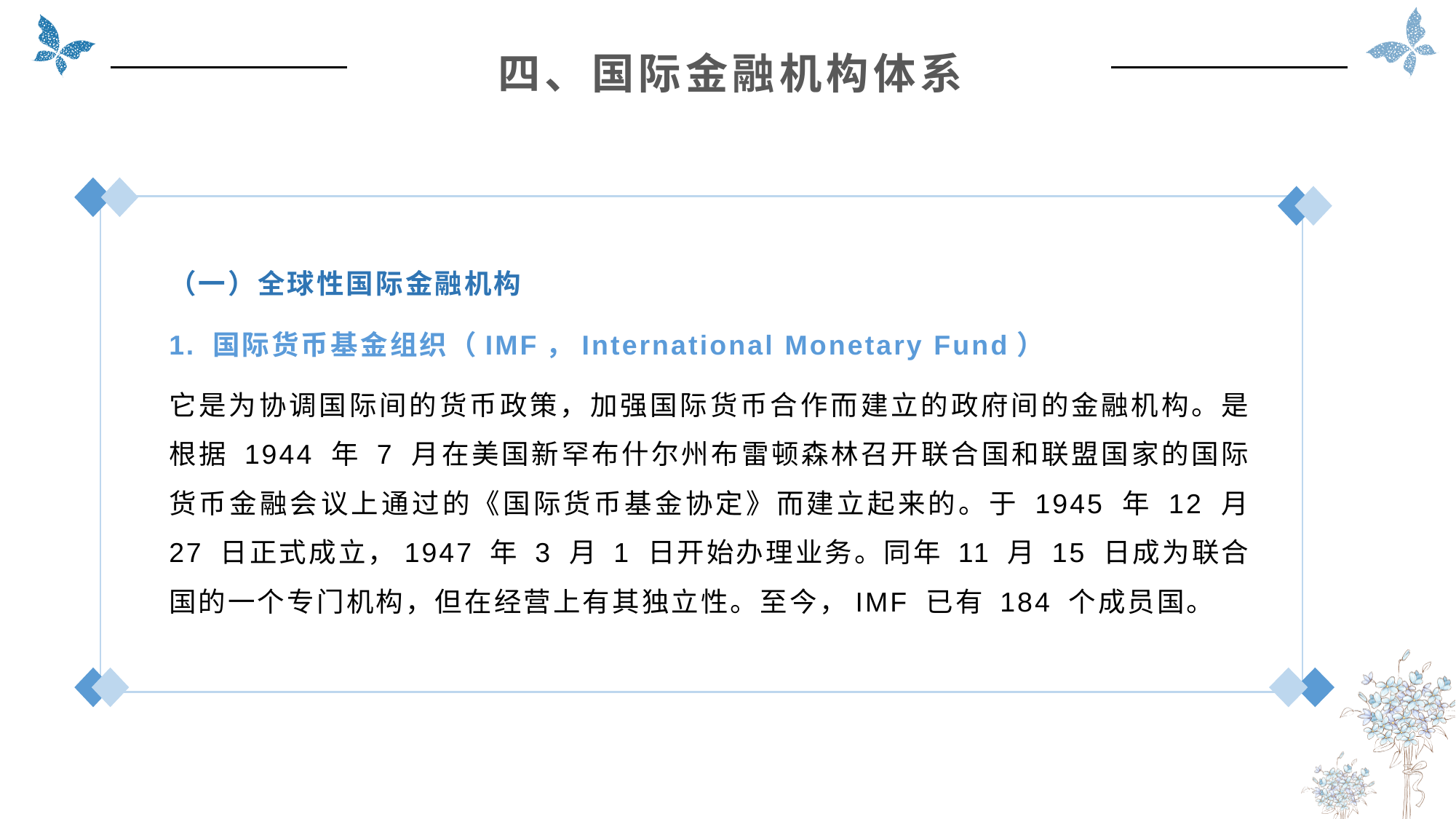

四、国际金融机构体系

（一）全球性国际金融机构
1. 国际货币基金组织（IMF，International Monetary Fund）
它是为协调国际间的货币政策，加强国际货币合作而建立的政府间的金融机构。是根据 1944 年 7 月在美国新罕布什尔州布雷顿森林召开联合国和联盟国家的国际货币金融会议上通过的《国际货币基金协定》而建立起来的。于 1945 年 12 月 27 日正式成立，1947 年 3 月 1 日开始办理业务。同年 11 月 15 日成为联合国的一个专门机构，但在经营上有其独立性。至今，IMF 已有 184 个成员国。